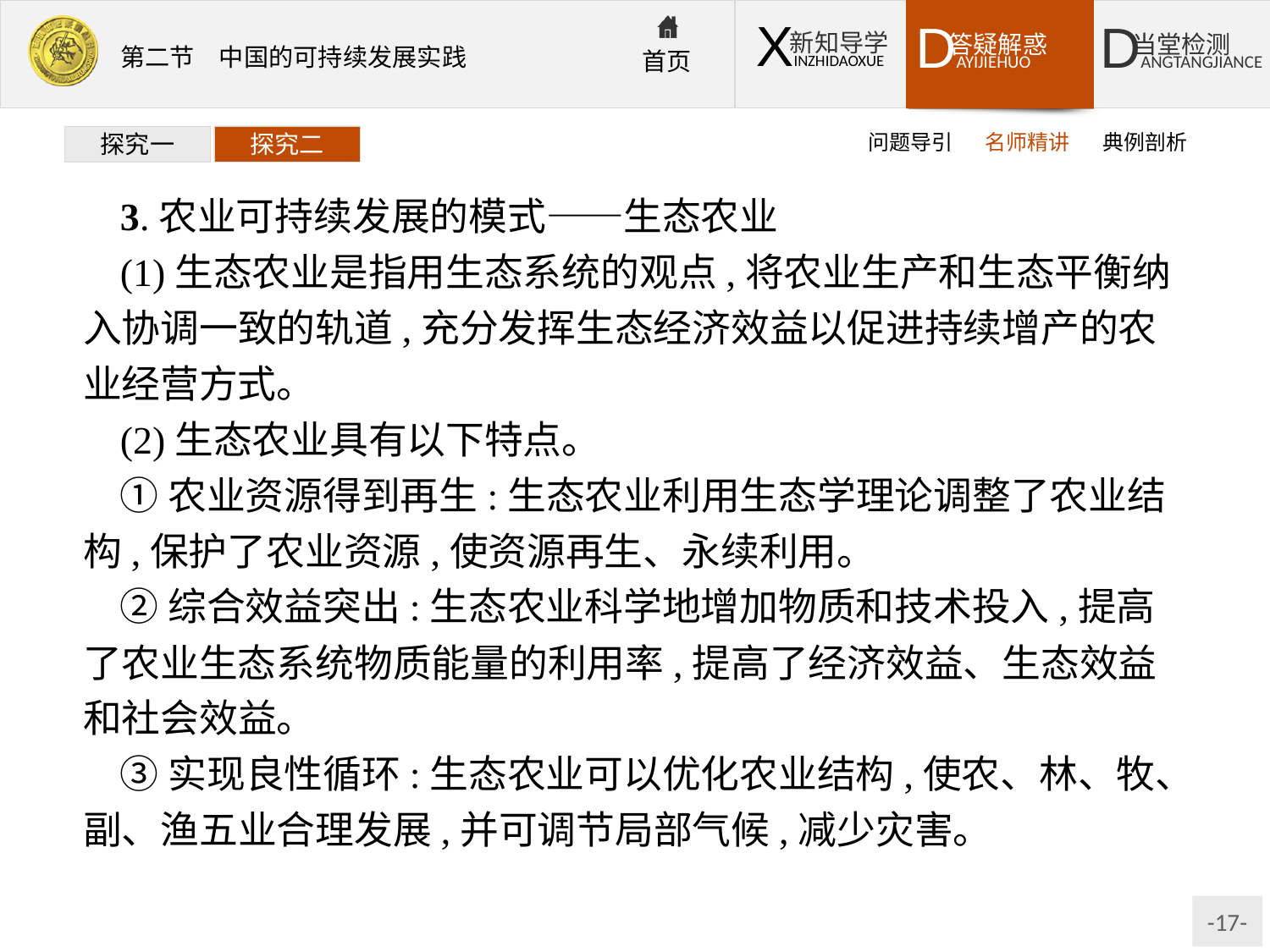

问题导引
名师精讲
典例剖析
探究一
探究二
3.农业可持续发展的模式——生态农业
(1)生态农业是指用生态系统的观点,将农业生产和生态平衡纳入协调一致的轨道,充分发挥生态经济效益以促进持续增产的农业经营方式。
(2)生态农业具有以下特点。
①农业资源得到再生:生态农业利用生态学理论调整了农业结构,保护了农业资源,使资源再生、永续利用。
②综合效益突出:生态农业科学地增加物质和技术投入,提高了农业生态系统物质能量的利用率,提高了经济效益、生态效益和社会效益。
③实现良性循环:生态农业可以优化农业结构,使农、林、牧、副、渔五业合理发展,并可调节局部气候,减少灾害。